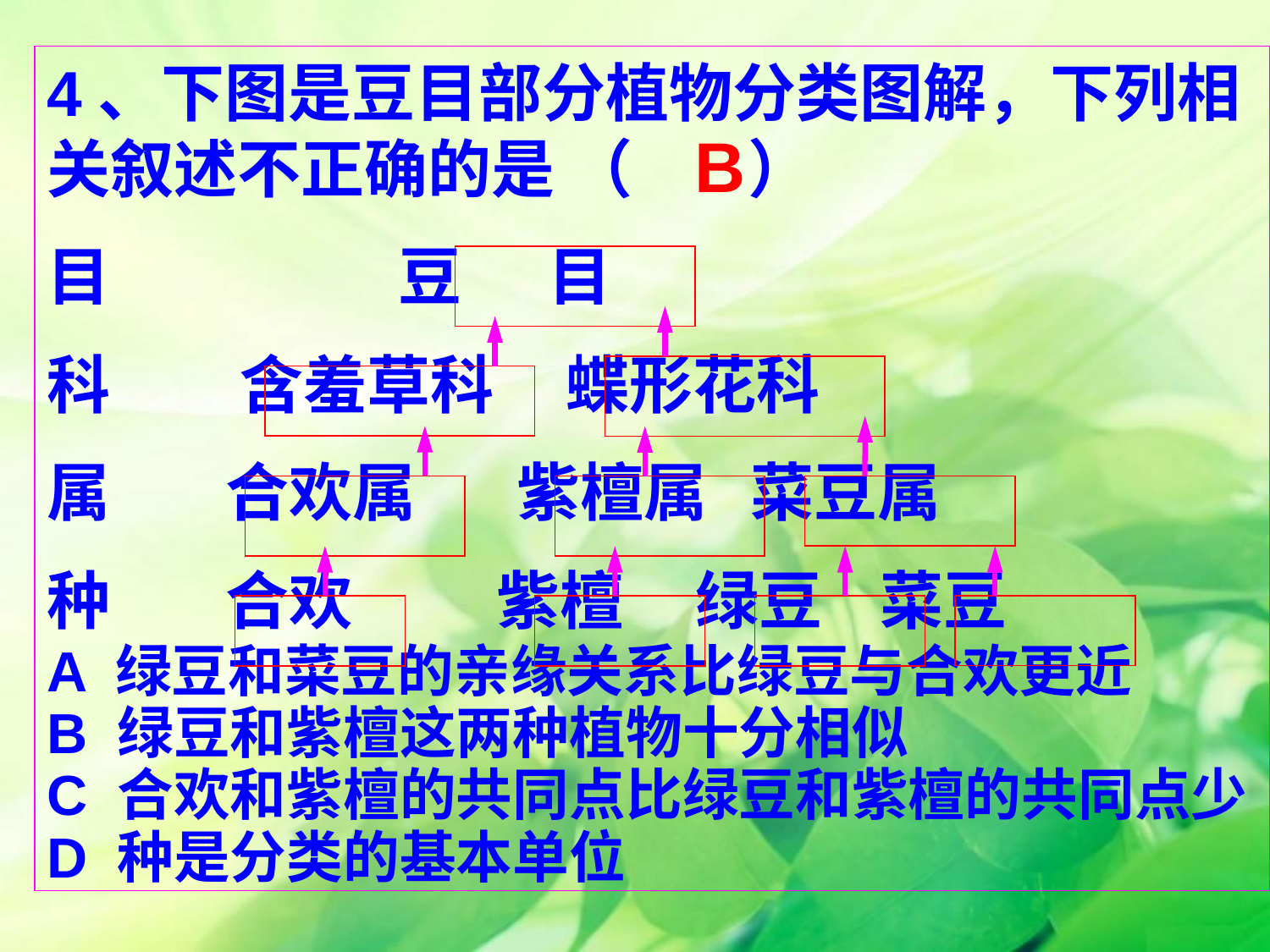

4、下图是豆目部分植物分类图解，下列相关叙述不正确的是 （        ）
目                    豆      目
科         含羞草科     蝶形花科
属        合欢属       紫檀属   菜豆属
种        合欢          紫檀     绿豆    菜豆
A 绿豆和菜豆的亲缘关系比绿豆与合欢更近
B 绿豆和紫檀这两种植物十分相似
C 合欢和紫檀的共同点比绿豆和紫檀的共同点少
D 种是分类的基本单位
B